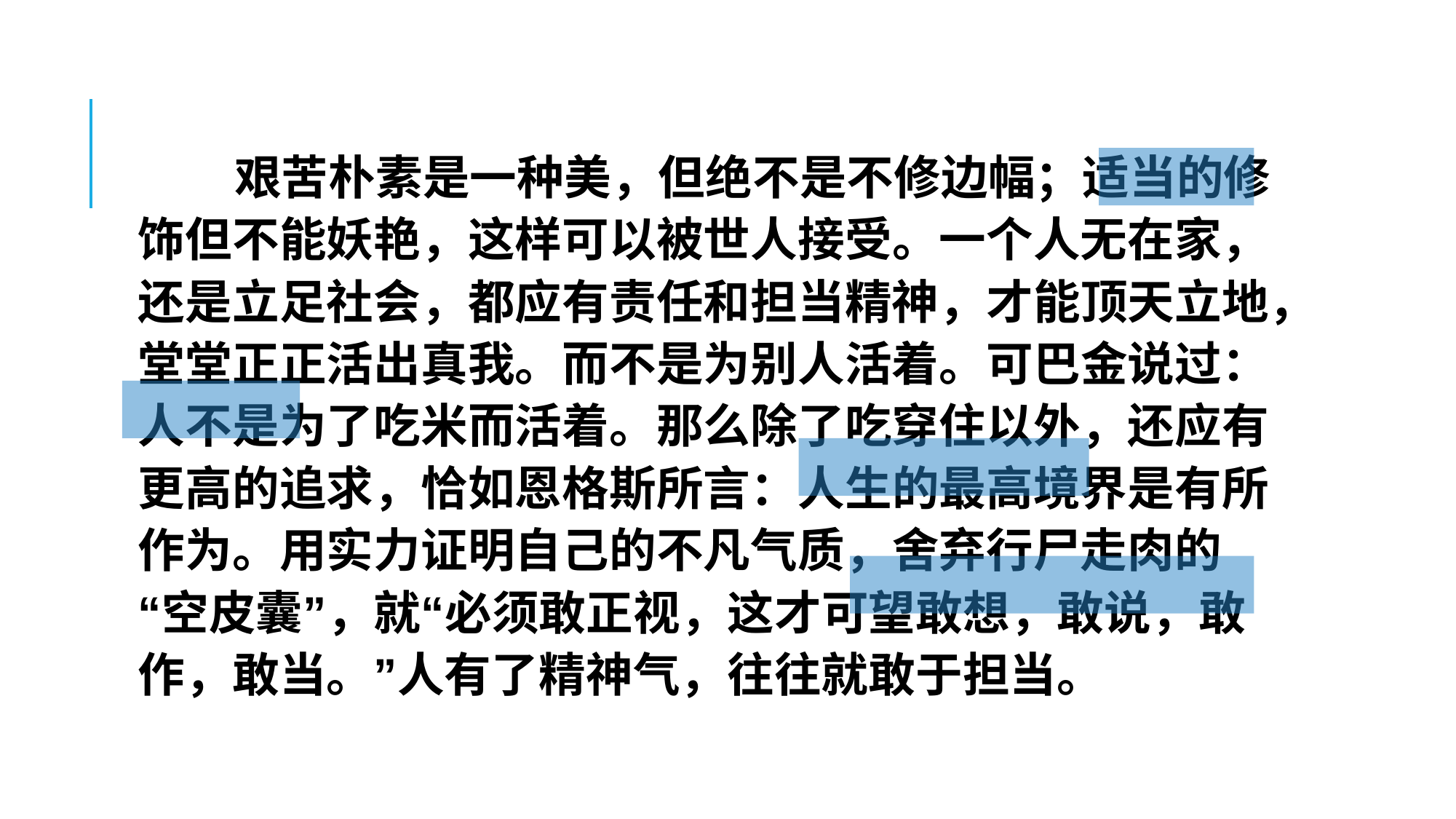

艰苦朴素是一种美，但绝不是不修边幅；适当的修饰但不能妖艳，这样可以被世人接受。一个人无在家，还是立足社会，都应有责任和担当精神，才能顶天立地，堂堂正正活出真我。而不是为别人活着。可巴金说过：人不是为了吃米而活着。那么除了吃穿住以外，还应有更高的追求，恰如恩格斯所言：人生的最高境界是有所作为。用实力证明自己的不凡气质，舍弃行尸走肉的“空皮囊”，就“必须敢正视，这才可望敢想，敢说，敢作，敢当。”人有了精神气，往往就敢于担当。